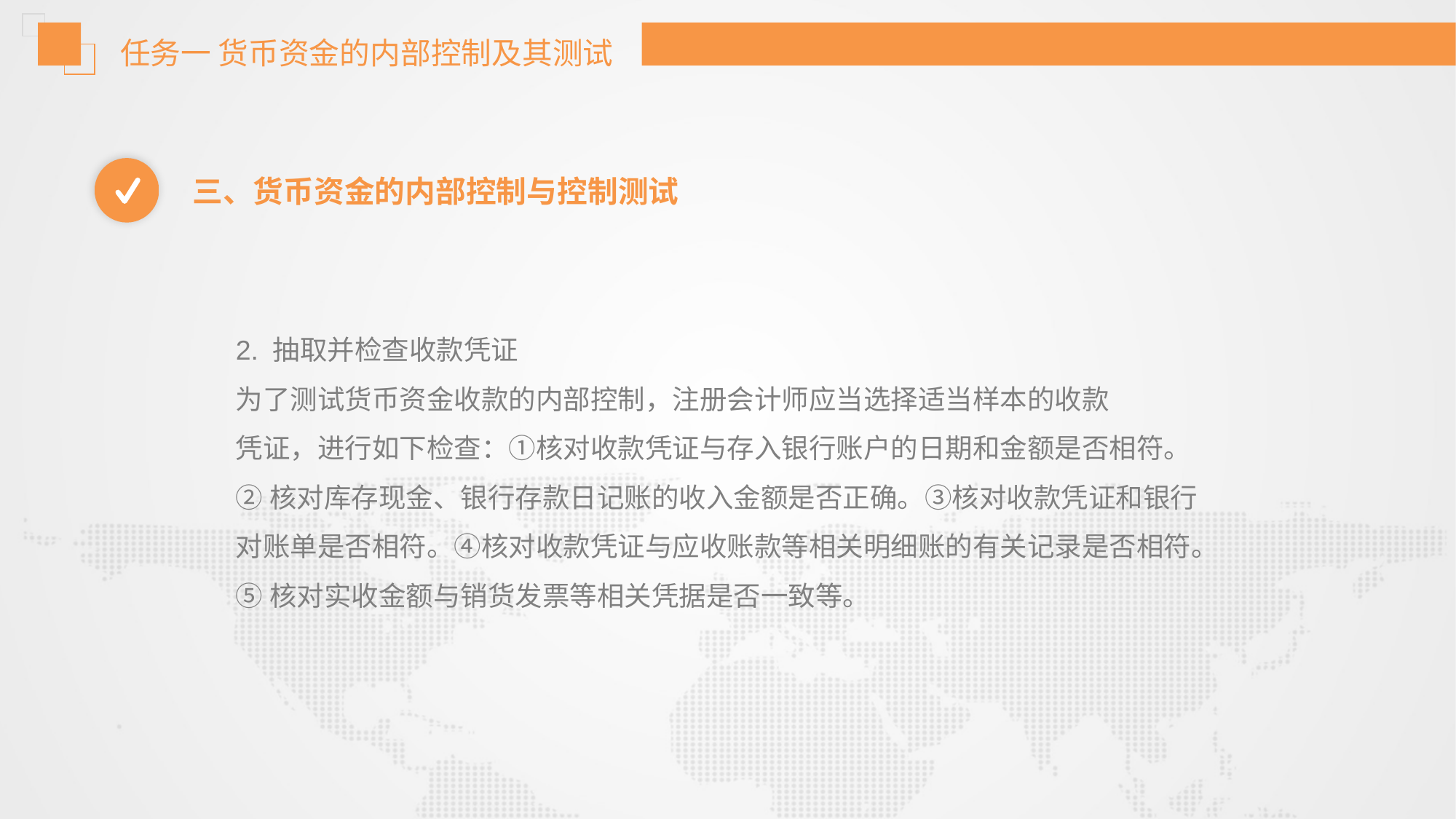

任务一 货币资金的内部控制及其测试

三、货币资金的内部控制与控制测试
2. 抽取并检查收款凭证
为了测试货币资金收款的内部控制，注册会计师应当选择适当样本的收款
凭证，进行如下检查：①核对收款凭证与存入银行账户的日期和金额是否相符。
②核对库存现金、银行存款日记账的收入金额是否正确。③核对收款凭证和银行
对账单是否相符。④核对收款凭证与应收账款等相关明细账的有关记录是否相符。
⑤核对实收金额与销货发票等相关凭据是否一致等。